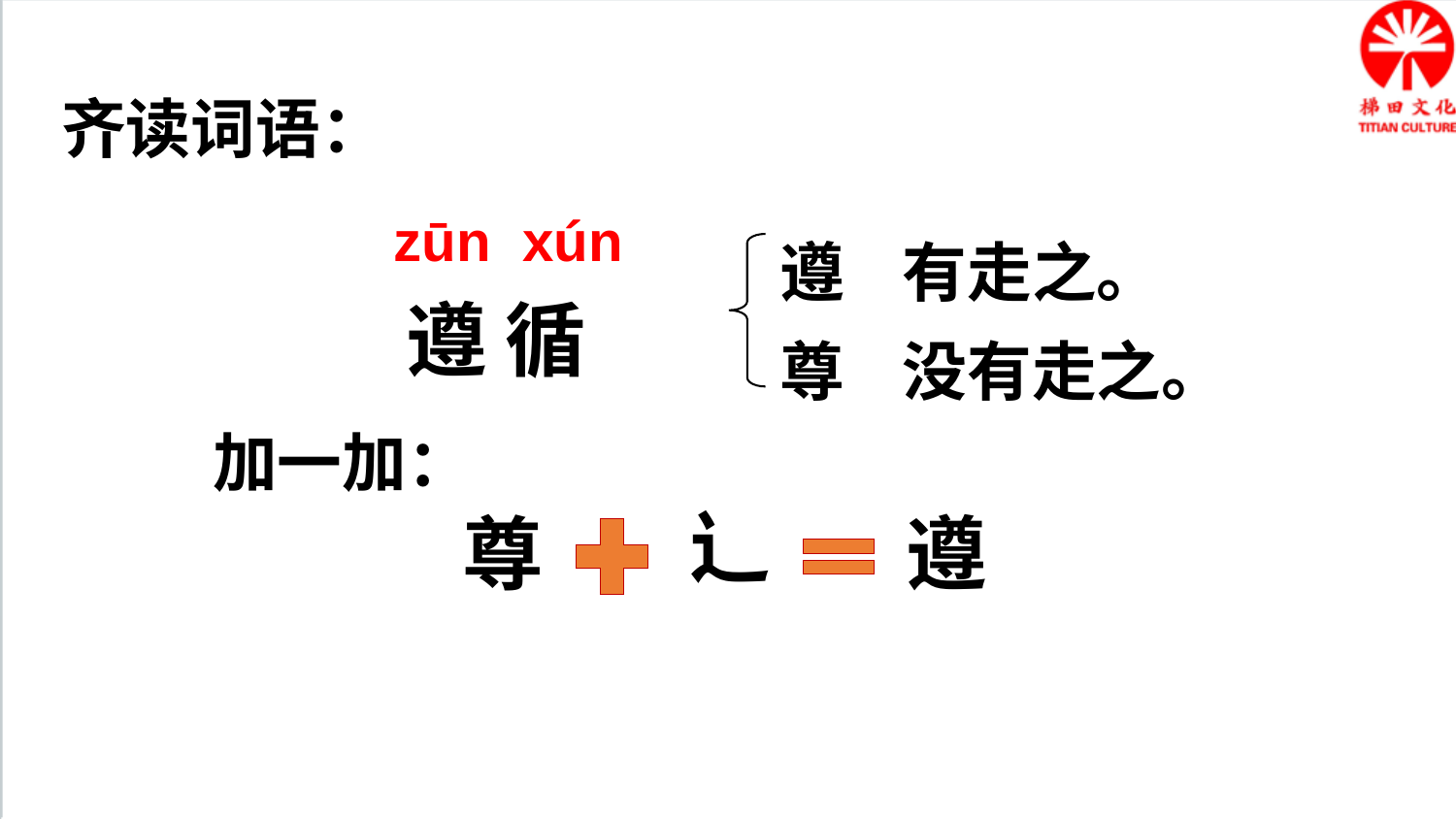

齐读词语：
zūn  xún
遵
有走之。
遵 循

尊
没有走之。
加一加：
辶
尊
遵